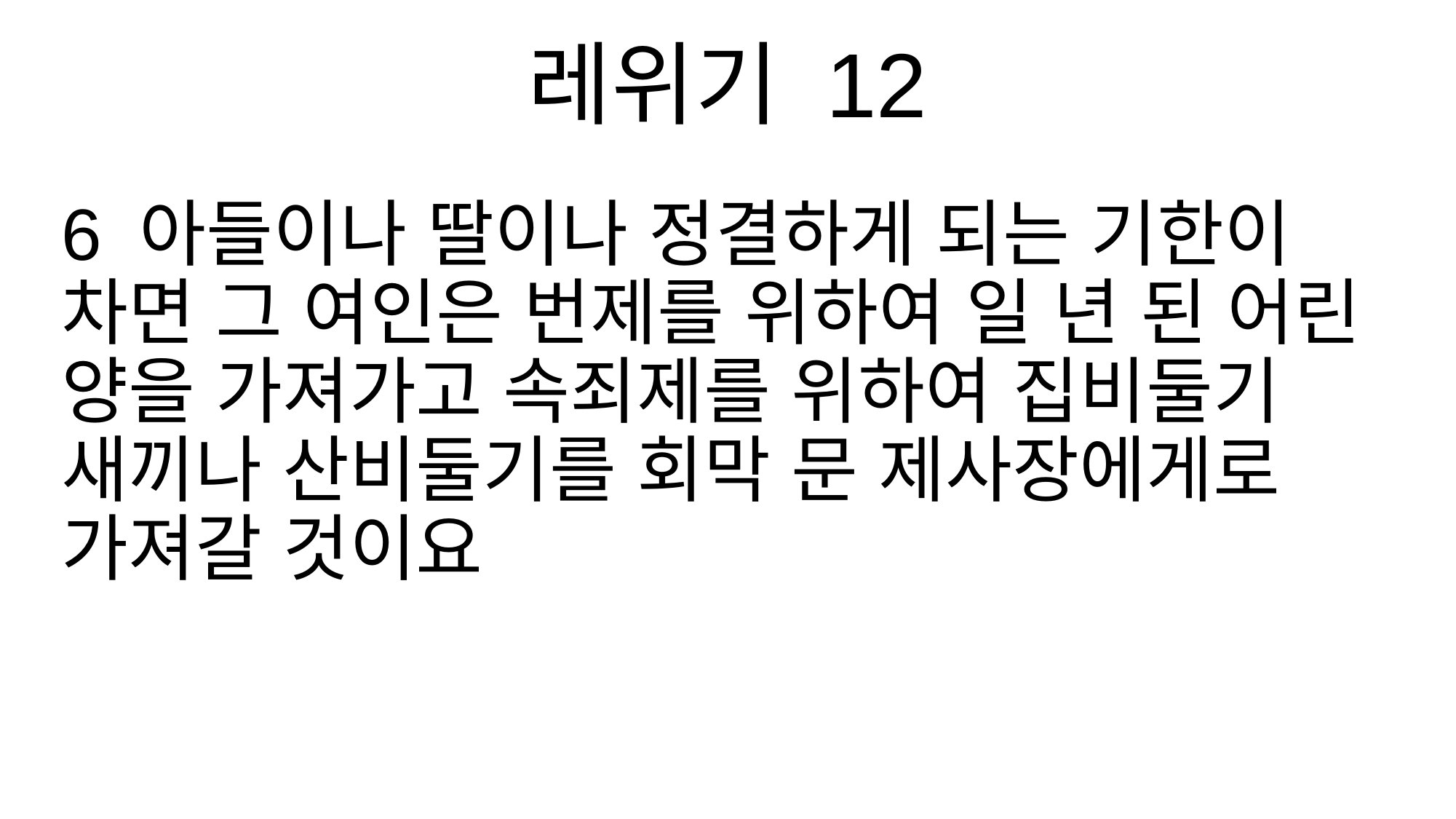

레위기 12
6 아들이나 딸이나 정결하게 되는 기한이 차면 그 여인은 번제를 위하여 일 년 된 어린 양을 가져가고 속죄제를 위하여 집비둘기 새끼나 산비둘기를 회막 문 제사장에게로 가져갈 것이요